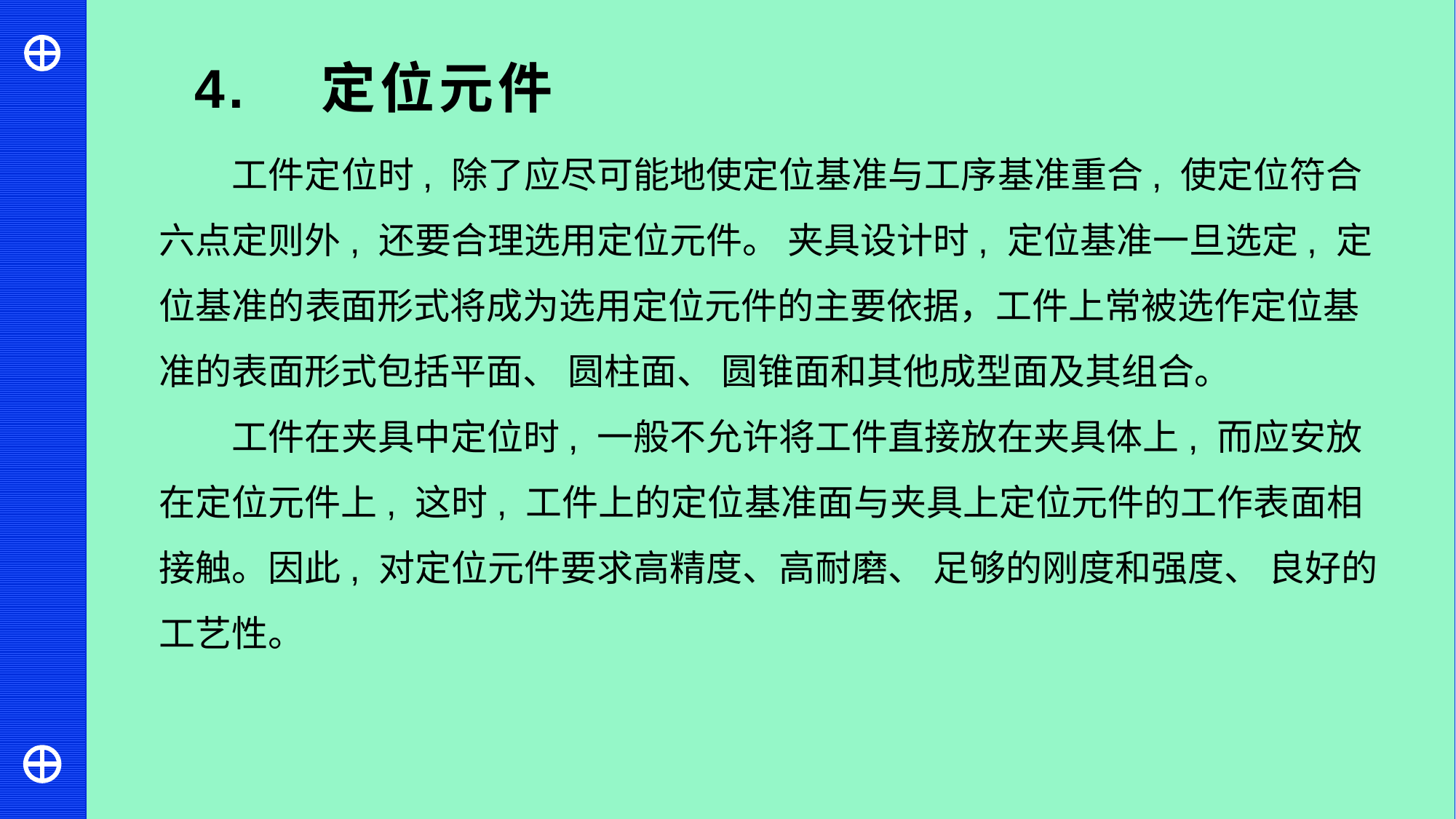

4.   定位元件
工件定位时, 除了应尽可能地使定位基准与工序基准重合, 使定位符合六点定则外, 还要合理选用定位元件。 夹具设计时, 定位基准一旦选定, 定位基准的表面形式将成为选用定位元件的主要依据，工件上常被选作定位基准的表面形式包括平面、 圆柱面、 圆锥面和其他成型面及其组合。
工件在夹具中定位时, 一般不允许将工件直接放在夹具体上, 而应安放在定位元件上, 这时, 工件上的定位基准面与夹具上定位元件的工作表面相接触。因此, 对定位元件要求高精度、高耐磨、 足够的刚度和强度、 良好的工艺性。